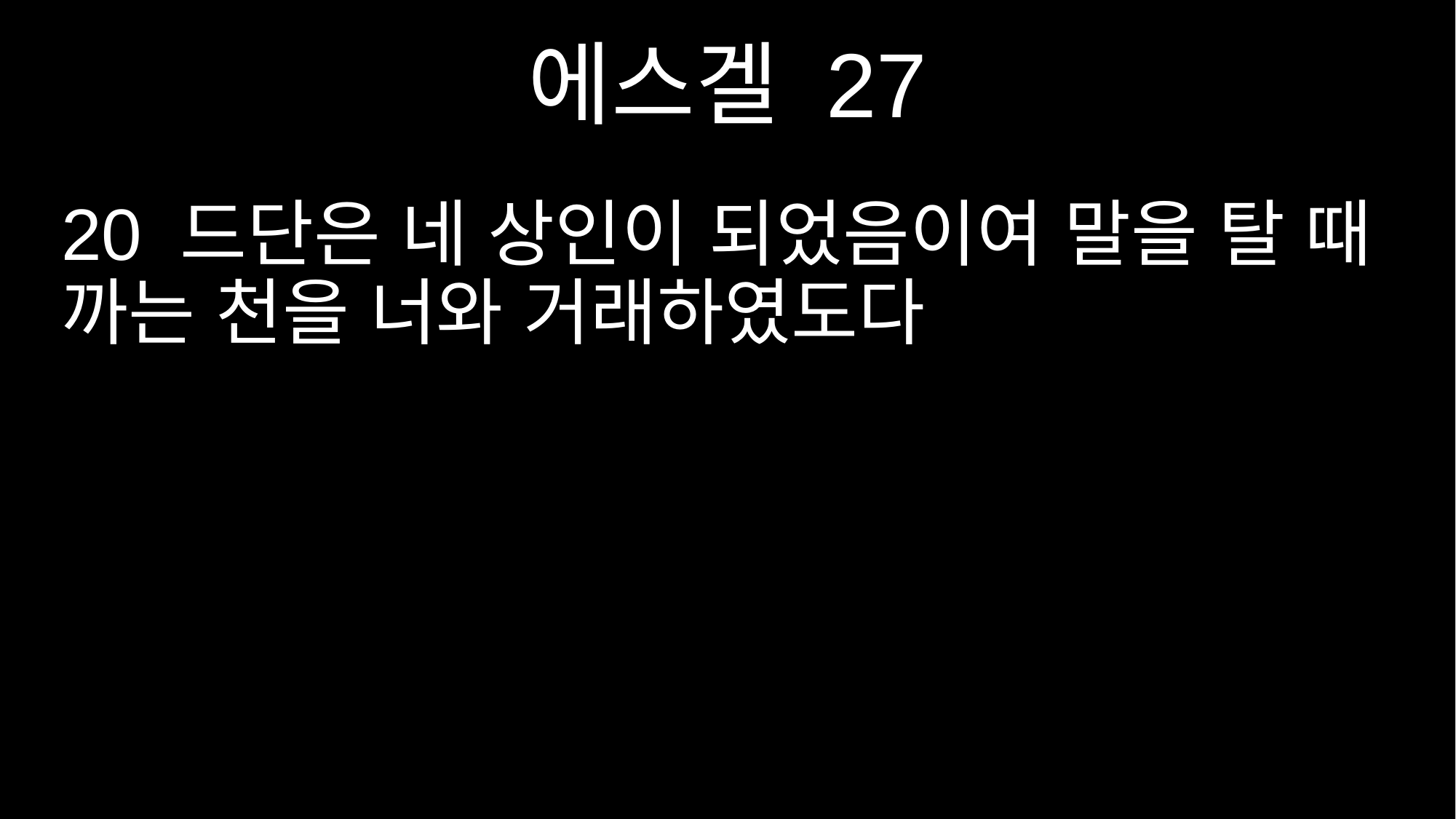

에스겔 27
20 드단은 네 상인이 되었음이여 말을 탈 때 까는 천을 너와 거래하였도다